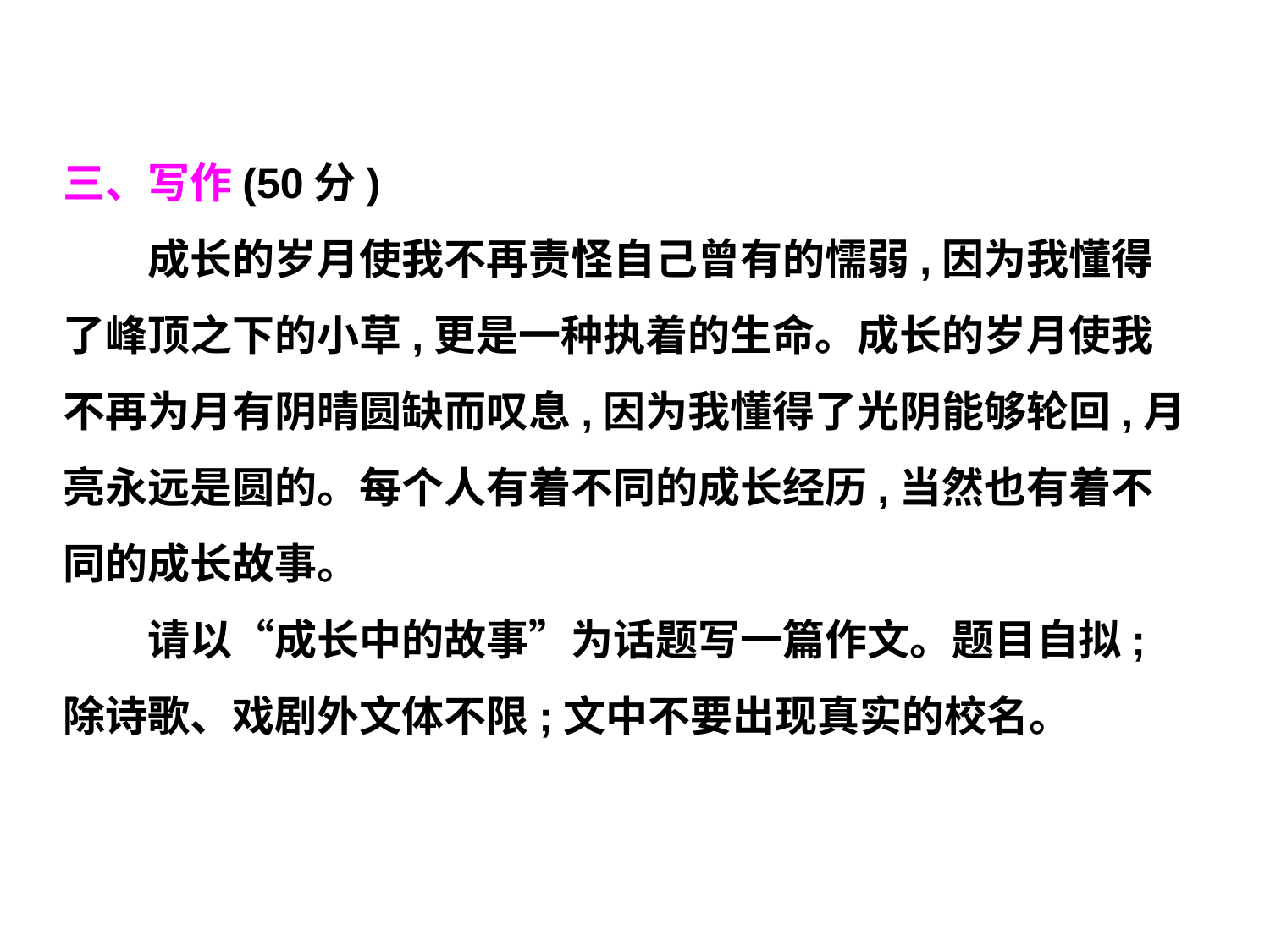

三、写作(50分)
　　成长的岁月使我不再责怪自己曾有的懦弱,因为我懂得
了峰顶之下的小草,更是一种执着的生命。成长的岁月使我
不再为月有阴晴圆缺而叹息,因为我懂得了光阴能够轮回,月
亮永远是圆的。每个人有着不同的成长经历,当然也有着不
同的成长故事。
　　请以“成长中的故事”为话题写一篇作文。题目自拟;
除诗歌、戏剧外文体不限;文中不要出现真实的校名。